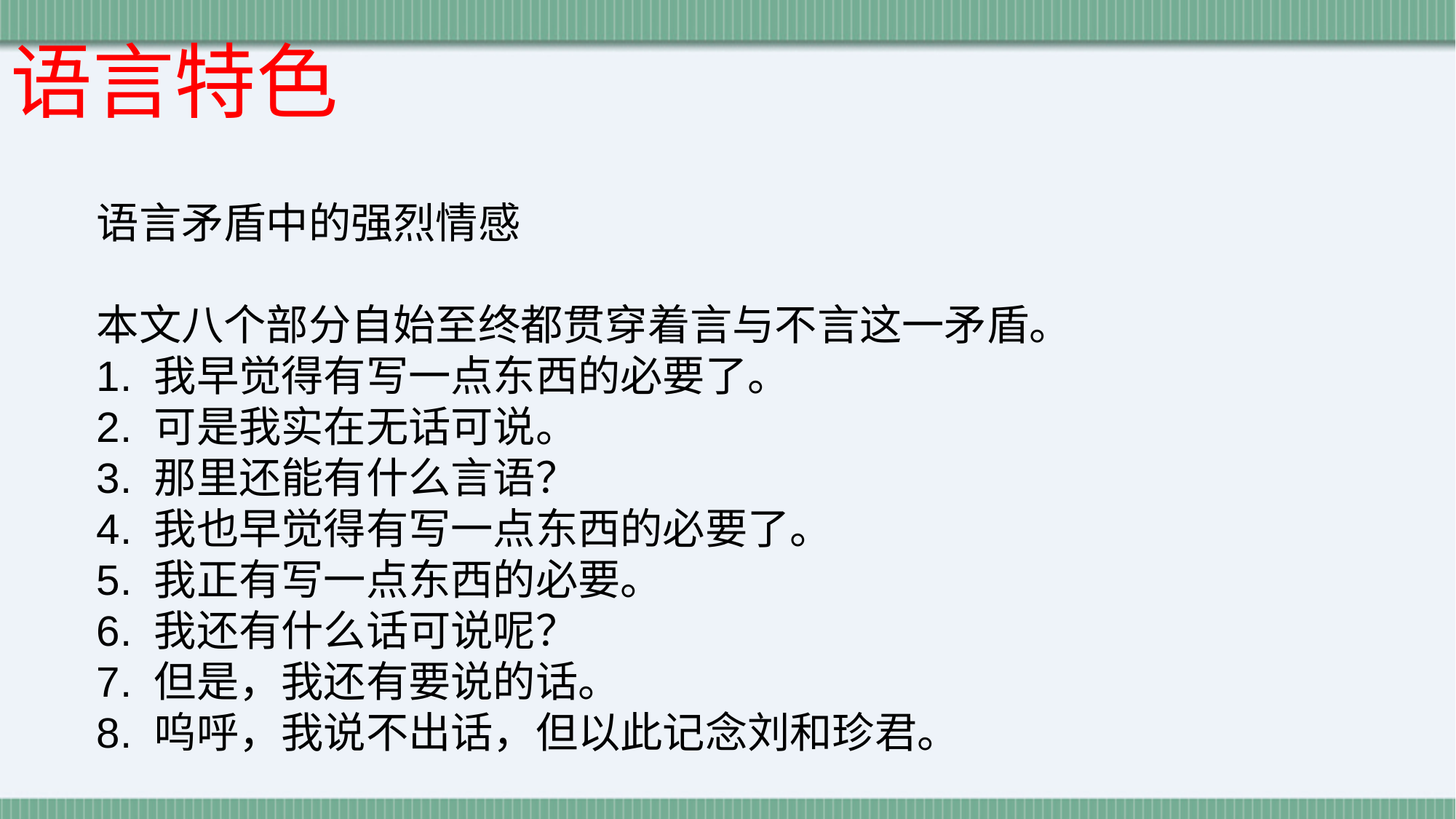

语言特色

语言矛盾中的强烈情感

本文八个部分自始至终都贯穿着言与不言这一矛盾。
1. 我早觉得有写一点东西的必要了。
2. 可是我实在无话可说。
3. 那里还能有什么言语？
4. 我也早觉得有写一点东西的必要了。
5. 我正有写一点东西的必要。
6. 我还有什么话可说呢？
7. 但是，我还有要说的话。
8. 呜呼，我说不出话，但以此记念刘和珍君。